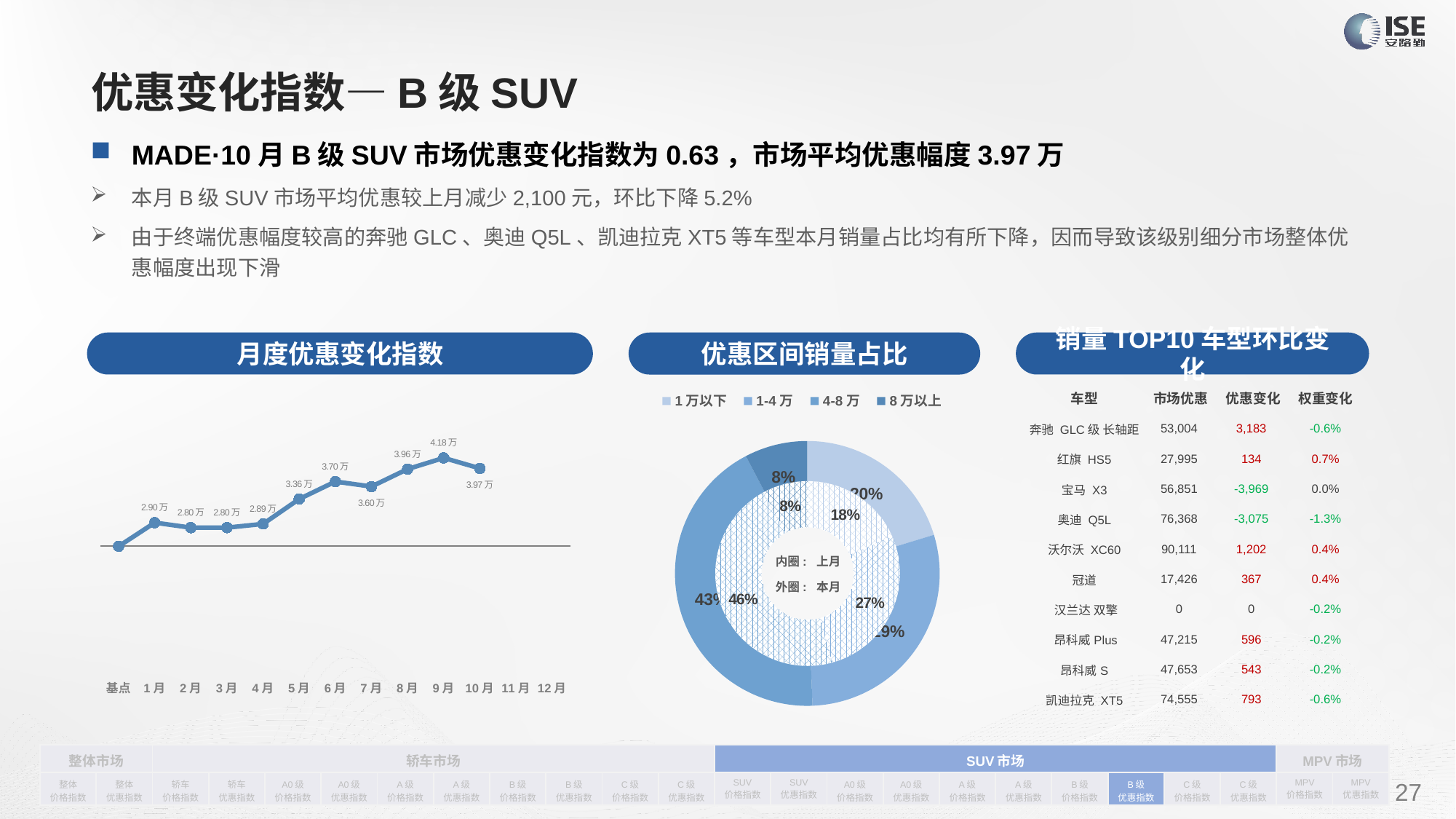

# 优惠变化指数—B级SUV
MADE·10月B级SUV市场优惠变化指数为0.63，市场平均优惠幅度3.97万
本月B级SUV市场平均优惠较上月减少2,100元，环比下降5.2%
由于终端优惠幅度较高的奔驰GLC、奥迪Q5L、凯迪拉克XT5等车型本月销量占比均有所下降，因而导致该级别细分市场整体优惠幅度出现下滑
月度优惠变化指数

销量TOP10车型环比变化

优惠区间销量占比

| 车型 | 市场优惠 | 优惠变化 | 权重变化 |
| --- | --- | --- | --- |
| 奔驰 GLC级 长轴距 | 53,004 | 3,183 | -0.6% |
| 红旗 HS5 | 27,995 | 134 | 0.7% |
| 宝马 X3 | 56,851 | -3,969 | 0.0% |
| 奥迪 Q5L | 76,368 | -3,075 | -1.3% |
| 沃尔沃 XC60 | 90,111 | 1,202 | 0.4% |
| 冠道 | 17,426 | 367 | 0.4% |
| 汉兰达 双擎 | 0 | 0 | -0.2% |
| 昂科威Plus | 47,215 | 596 | -0.2% |
| 昂科威S | 47,653 | 543 | -0.2% |
| 凯迪拉克 XT5 | 74,555 | 793 | -0.6% |

### Chart

| Category | 销量 |
|---|---|
| 1万以下 | 23396.0 |
| 1-4万 | 33519.0 |
| 4-8万 | 49512.0 |
| 8万以上 | 8858.0 |

### Chart

| Category | Y2022 |
|---|---|
| 基点 | 0.0 |
| 1月 | 0.19 |
| 2月 | 0.15 |
| 3月 | 0.15 |
| 4月 | 0.18 |
| 5月 | 0.38 |
| 6月 | 0.52 |
| 7月 | 0.48 |
| 8月 | 0.62 |
| 9月 | 0.71 |
| 10月 | 0.6259031125563599 |
| 11月 | None |
| 12月 | None |

### Chart

| Category | 销量 |
|---|---|
| 1万以下 | 22997.0 |
| 1-4万 | 34284.0 |
| 4-8万 | 57865.0 |
| 8万以上 | 9965.0 |
内圈:  上月
外圈:  本月
| 整体市场 |  | 轿车市场 |  |  |  |  |  |  |  |  |  | SUV市场 |  |  |  |  |  |  |  |  |  | MPV市场 |  |
| --- | --- | --- | --- | --- | --- | --- | --- | --- | --- | --- | --- | --- | --- | --- | --- | --- | --- | --- | --- | --- | --- | --- | --- |
| 整体 价格指数 | 整体 优惠指数 | 轿车 价格指数 | 轿车 优惠指数 | A0级 价格指数 | A0级 优惠指数 | A级 价格指数 | A级 优惠指数 | B级 价格指数 | B级 优惠指数 | C级 价格指数 | C级 优惠指数 | SUV 价格指数 | SUV 优惠指数 | A0级 价格指数 | A0级 优惠指数 | A级 价格指数 | A级 优惠指数 | B级 价格指数 | B级 优惠指数 | C级 价格指数 | C级 优惠指数 | MPV 价格指数 | MPV 优惠指数 |
请在插入菜单—页眉和页脚中修改此 文本
27